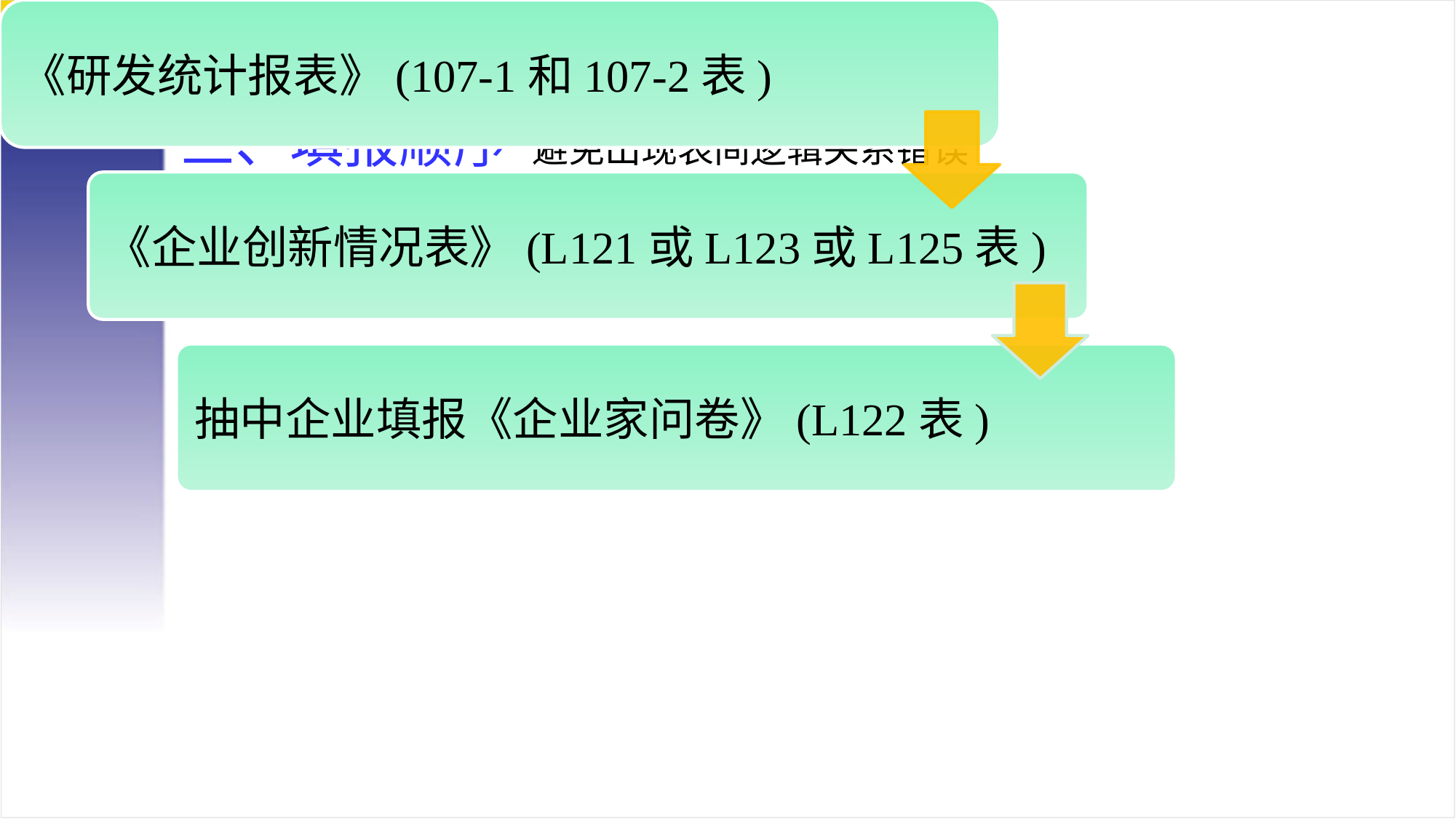

# 三、填报顺序  避免出现表间逻辑关系错误
《研发统计报表》(107-1和107-2表)
《企业创新情况表》(L121或L123或L125表)
抽中企业填报《企业家问卷》(L122表)

9